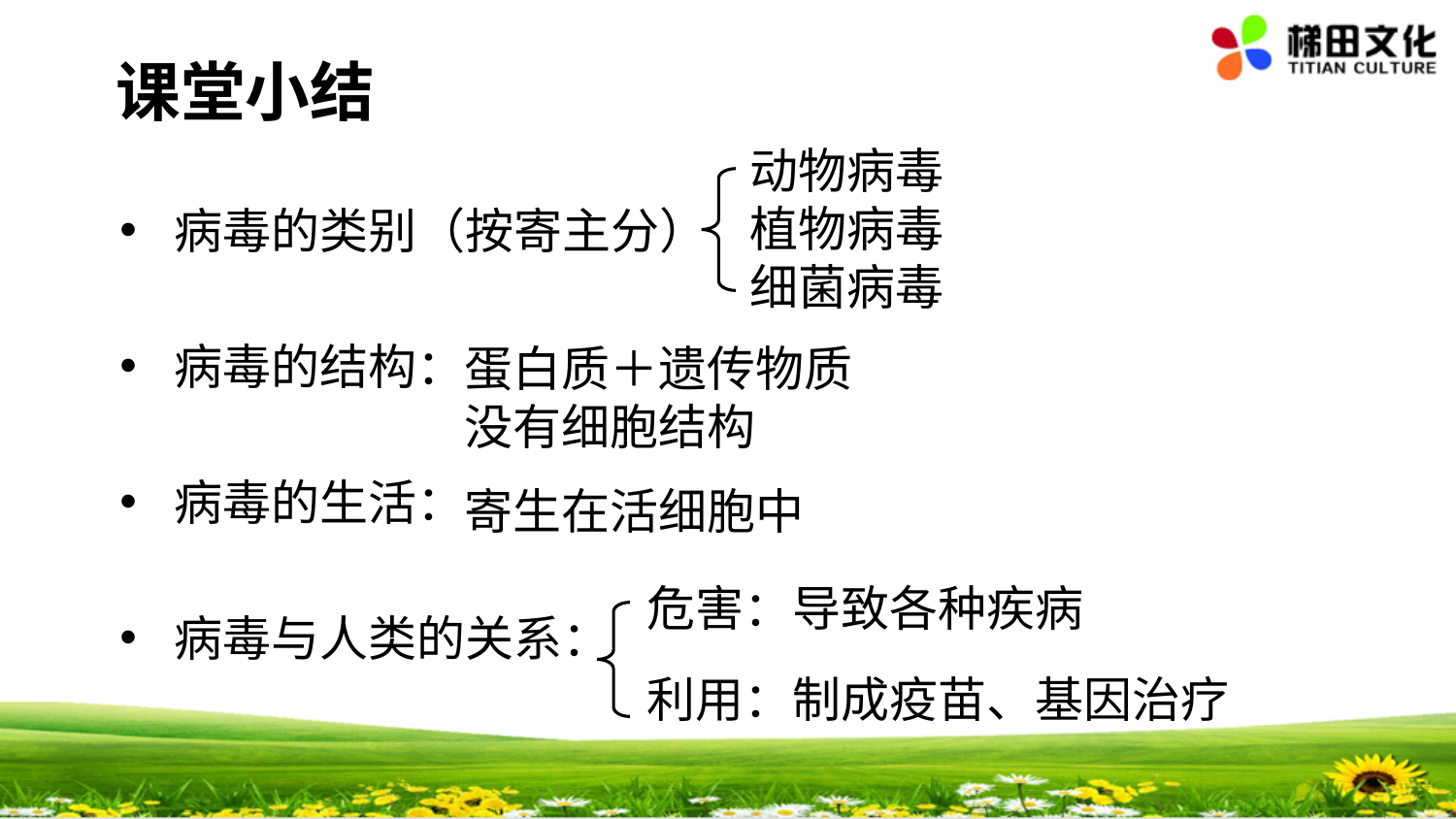

#
课堂小结

病毒的类别（按寄主分）

病毒的结构：

病毒的生活：

病毒与人类的关系：
动物病毒
植物病毒
细菌病毒

蛋白质＋遗传物质
没有细胞结构
寄生在活细胞中
危害：导致各种疾病

利用：制成疫苗、基因治疗